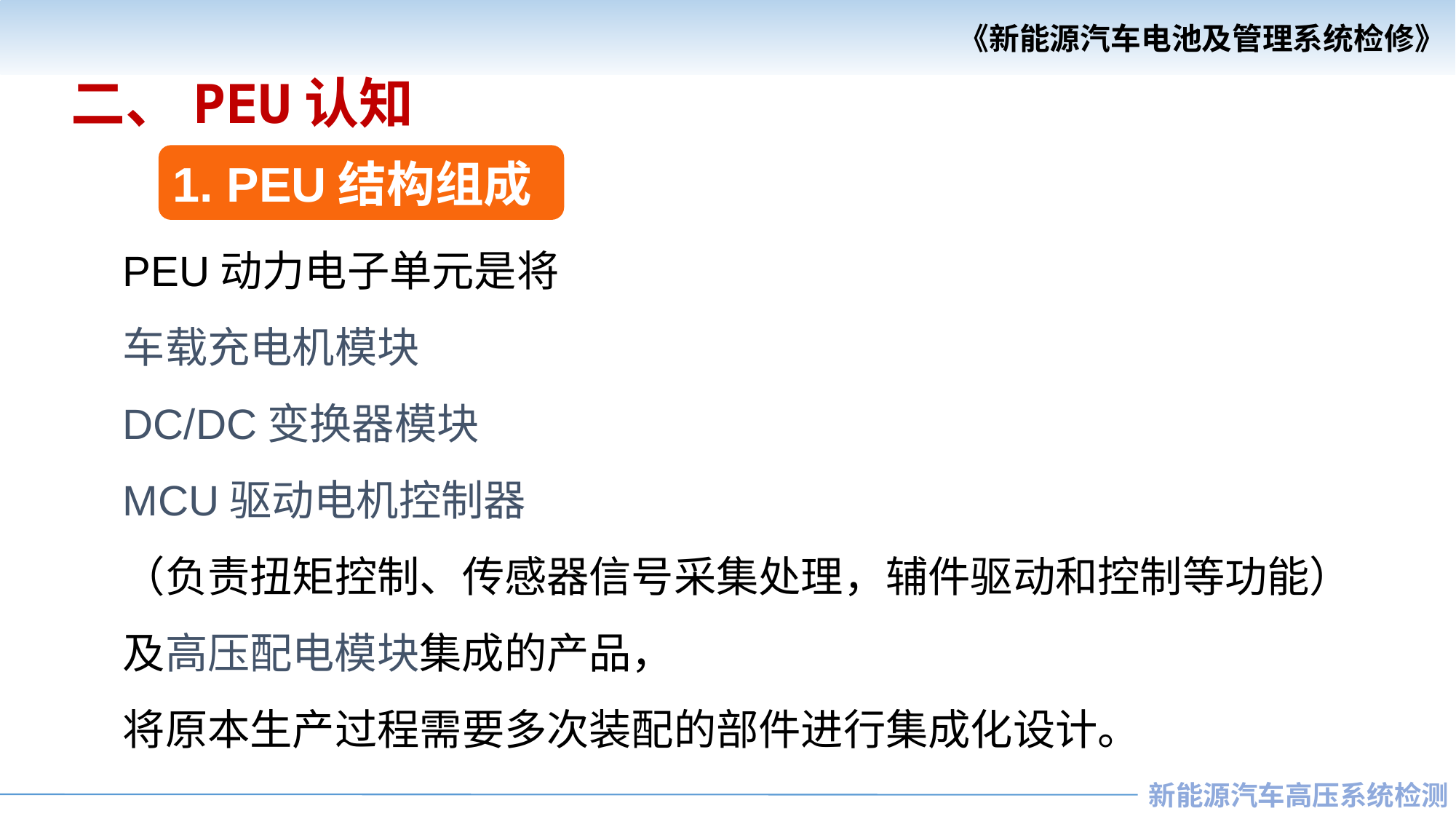

二、PEU认知
1. PEU结构组成
PEU动力电子单元是将
车载充电机模块
DC/DC变换器模块
MCU驱动电机控制器
（负责扭矩控制、传感器信号采集处理，辅件驱动和控制等功能）
及高压配电模块集成的产品，
将原本生产过程需要多次装配的部件进行集成化设计。